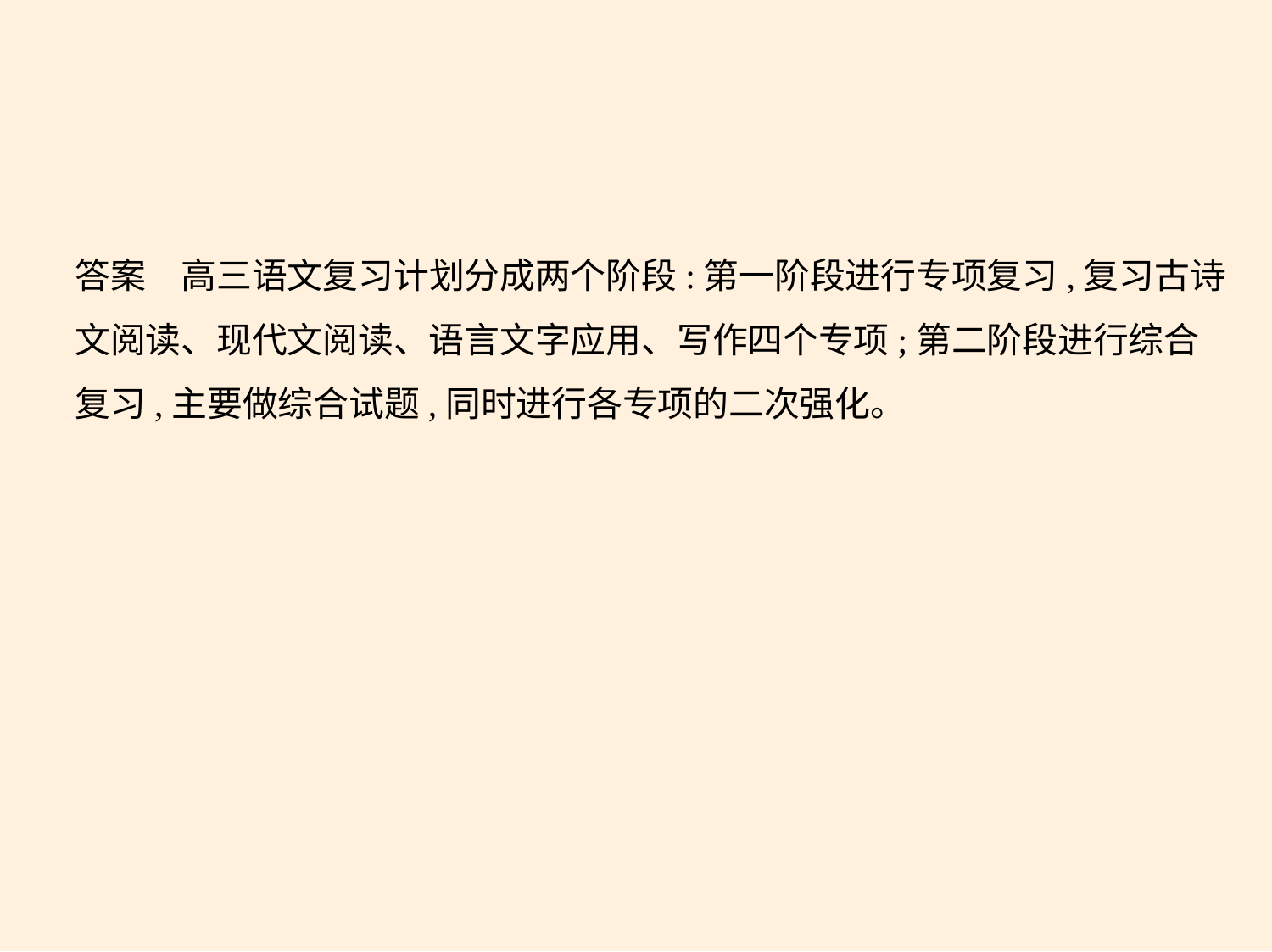

答案　高三语文复习计划分成两个阶段:第一阶段进行专项复习,复习古诗
文阅读、现代文阅读、语言文字应用、写作四个专项;第二阶段进行综合
复习,主要做综合试题,同时进行各专项的二次强化。